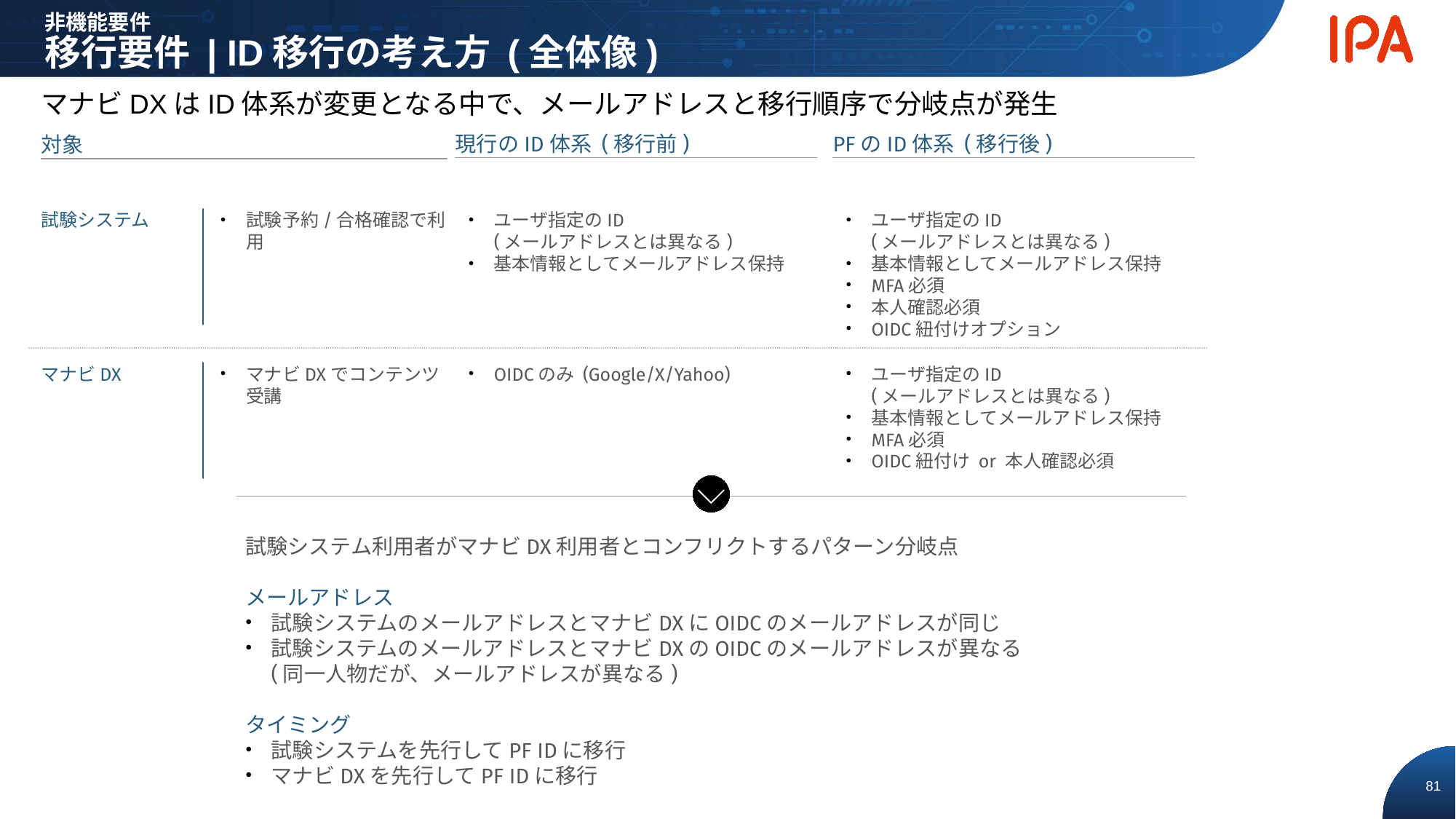

非機能要件
移行要件 | ID移行の考え方 (全体像)
マナビDXはID体系が変更となる中で、メールアドレスと移行順序で分岐点が発生
現行のID体系 (移行前)
PFのID体系 (移行後)
対象
試験システム
試験予約/合格確認で利用
ユーザ指定のID
(メールアドレスとは異なる)
基本情報としてメールアドレス保持
ユーザ指定のID
(メールアドレスとは異なる)
基本情報としてメールアドレス保持
MFA必須
本人確認必須
OIDC紐付けオプション

マナビDX
マナビDXでコンテンツ受講
OIDCのみ (Google/X/Yahoo)
ユーザ指定のID
(メールアドレスとは異なる)
基本情報としてメールアドレス保持
MFA必須
OIDC紐付け or 本人確認必須

試験システム利用者がマナビDX利用者とコンフリクトするパターン分岐点
メールアドレス
試験システムのメールアドレスとマナビDXにOIDCのメールアドレスが同じ
試験システムのメールアドレスとマナビDXのOIDCのメールアドレスが異なる
(同一人物だが、メールアドレスが異なる)
タイミング
試験システムを先行してPF IDに移行
マナビDXを先行してPF IDに移行